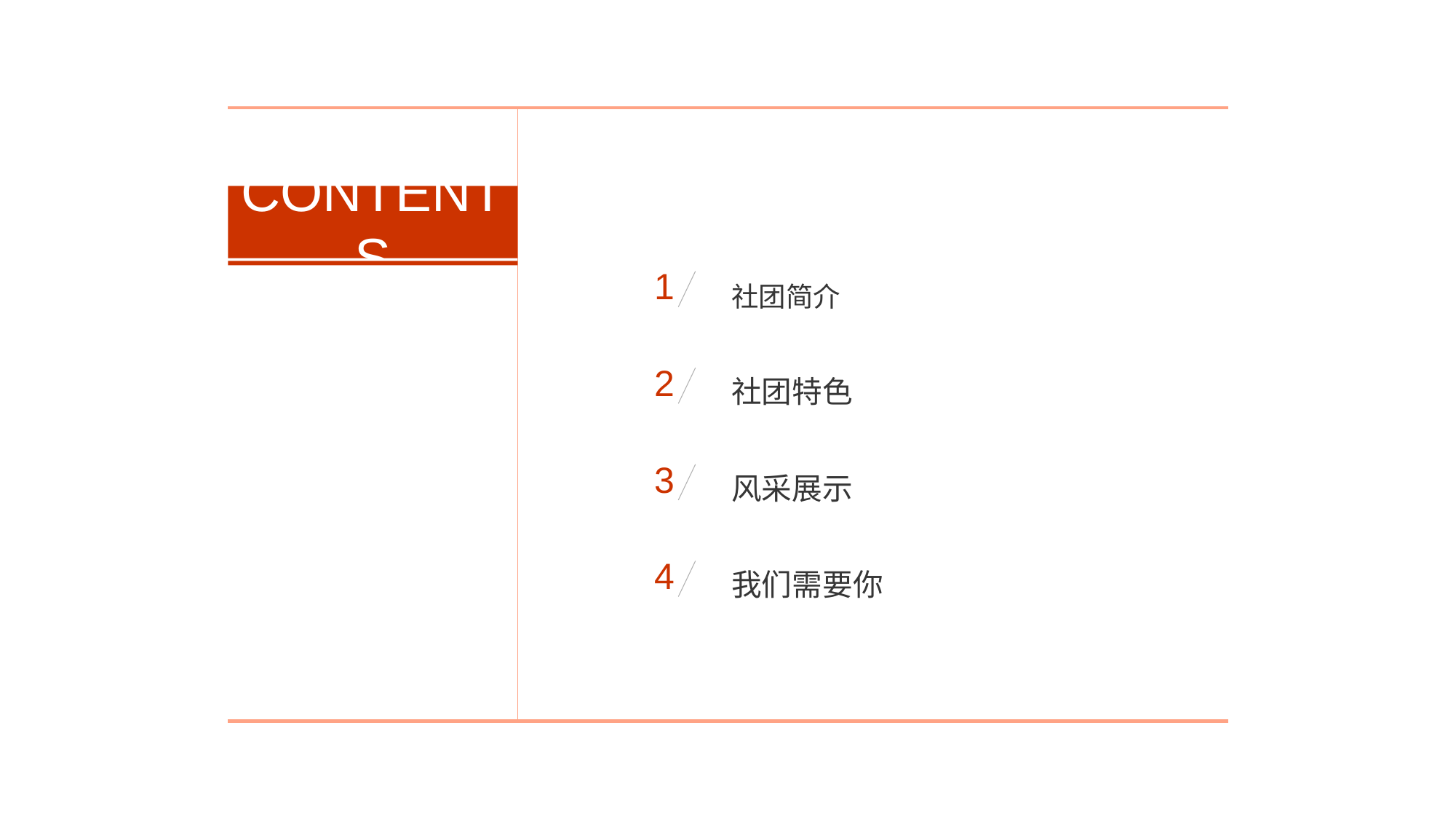

CONTENTS
1
社团简介

2
社团特色
3
风采展示
4
我们需要你